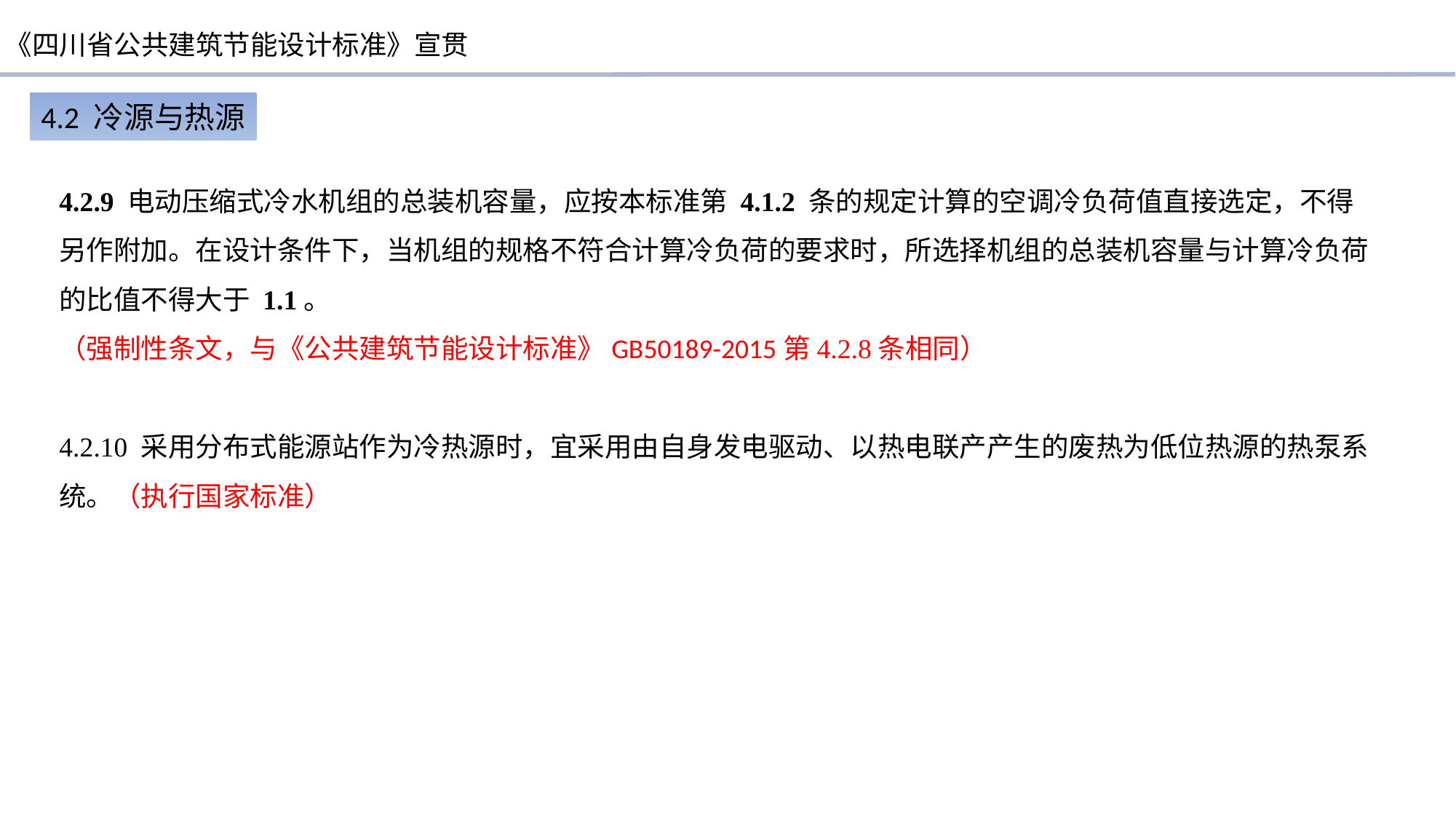

4.2 冷源与热源
4.2.9 电动压缩式冷水机组的总装机容量，应按本标准第 4.1.2 条的规定计算的空调冷负荷值直接选定，不得另作附加。在设计条件下，当机组的规格不符合计算冷负荷的要求时，所选择机组的总装机容量与计算冷负荷的比值不得大于 1.1。
（强制性条文，与《公共建筑节能设计标准》GB50189-2015第4.2.8条相同）

4.2.10 采用分布式能源站作为冷热源时，宜采用由自身发电驱动、以热电联产产生的废热为低位热源的热泵系统。（执行国家标准）